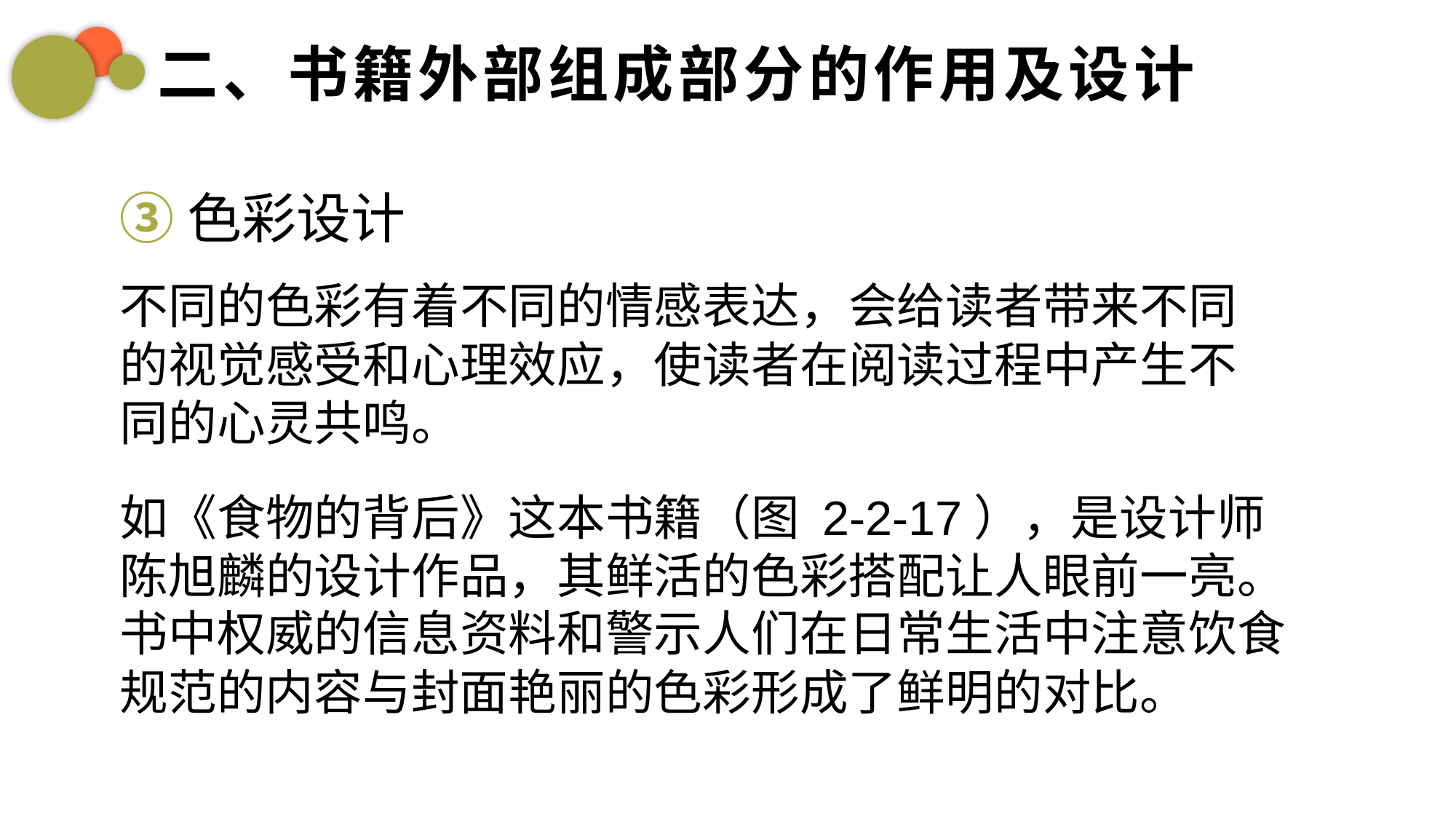

二、书籍外部组成部分的作用及设计
③色彩设计
不同的色彩有着不同的情感表达，会给读者带来不同的视觉感受和心理效应，使读者在阅读过程中产生不同的心灵共鸣。
如《食物的背后》这本书籍（图 2-2-17），是设计师陈旭麟的设计作品，其鲜活的色彩搭配让人眼前一亮。书中权威的信息资料和警示人们在日常生活中注意饮食规范的内容与封面艳丽的色彩形成了鲜明的对比。